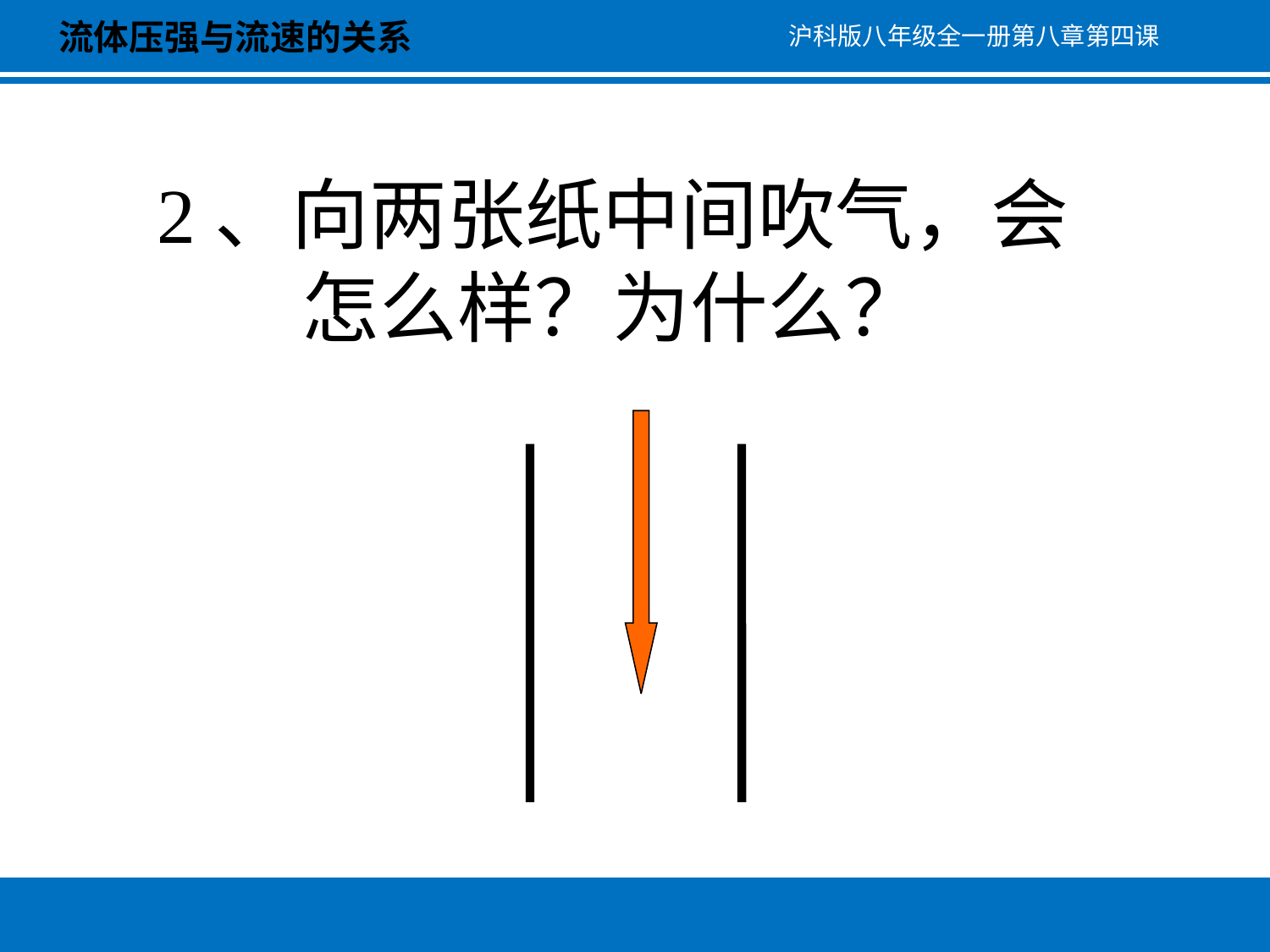

流体压强与流速的关系
沪科版八年级全一册第八章第四课

2、向两张纸中间吹气，会怎么样？为什么？